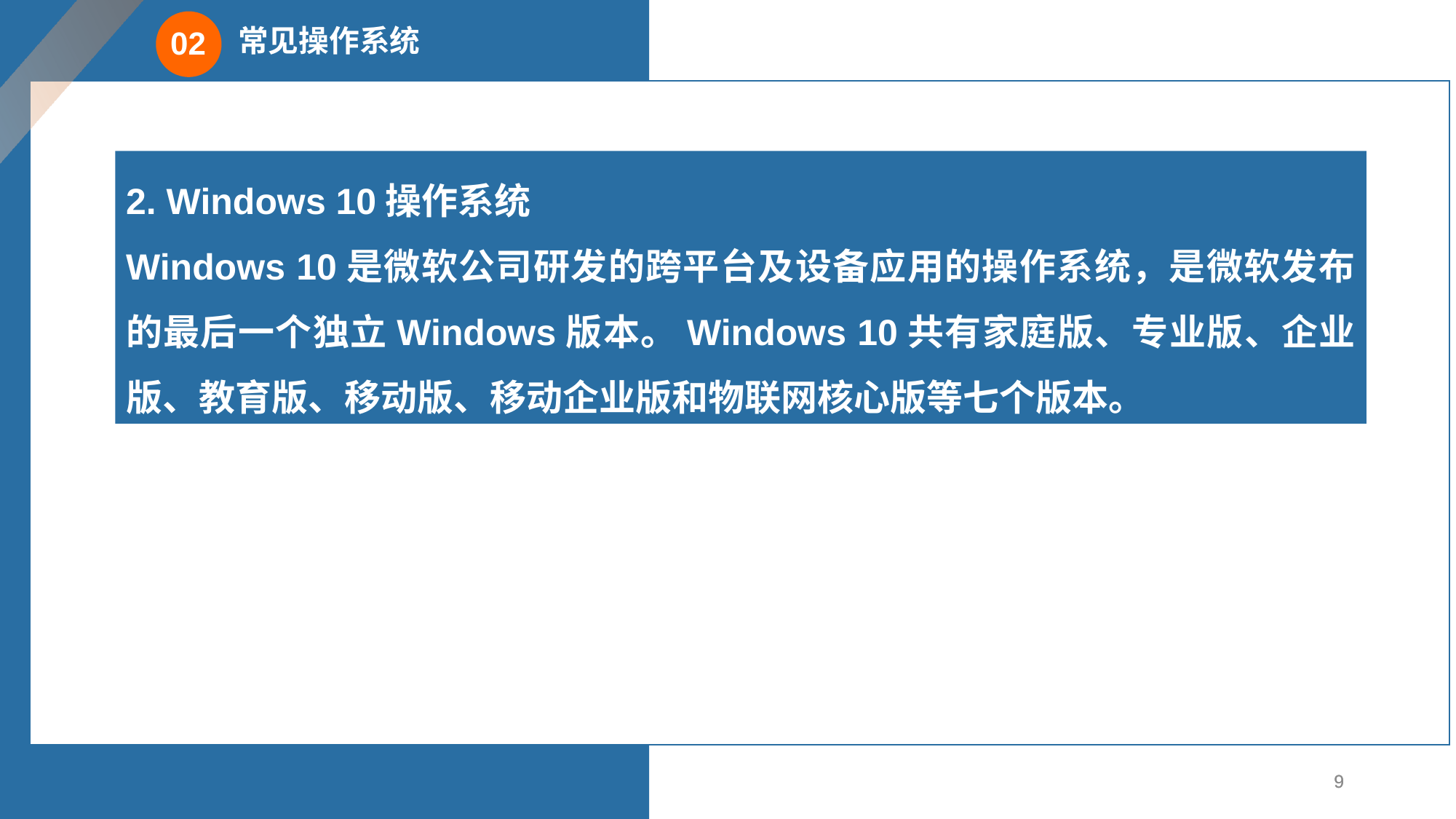

常见操作系统
02
2. Windows 10操作系统
Windows 10是微软公司研发的跨平台及设备应用的操作系统，是微软发布的最后一个独立Windows版本。Windows 10共有家庭版、专业版、企业版、教育版、移动版、移动企业版和物联网核心版等七个版本。